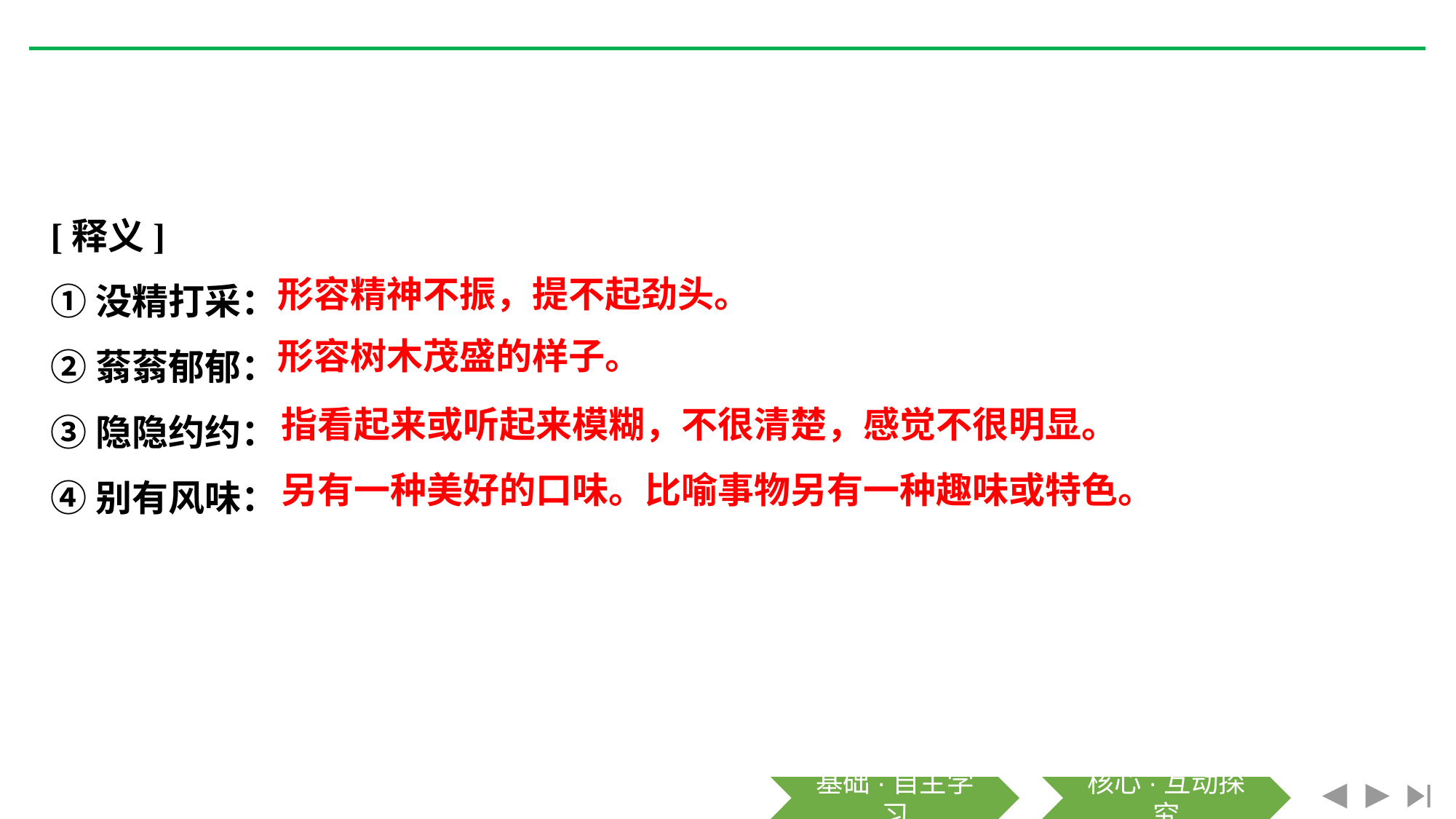

[释义]
①没精打采：
②蓊蓊郁郁：
③隐隐约约：
④别有风味：
形容精神不振，提不起劲头。
形容树木茂盛的样子。
指看起来或听起来模糊，不很清楚，感觉不很明显。
另有一种美好的口味。比喻事物另有一种趣味或特色。